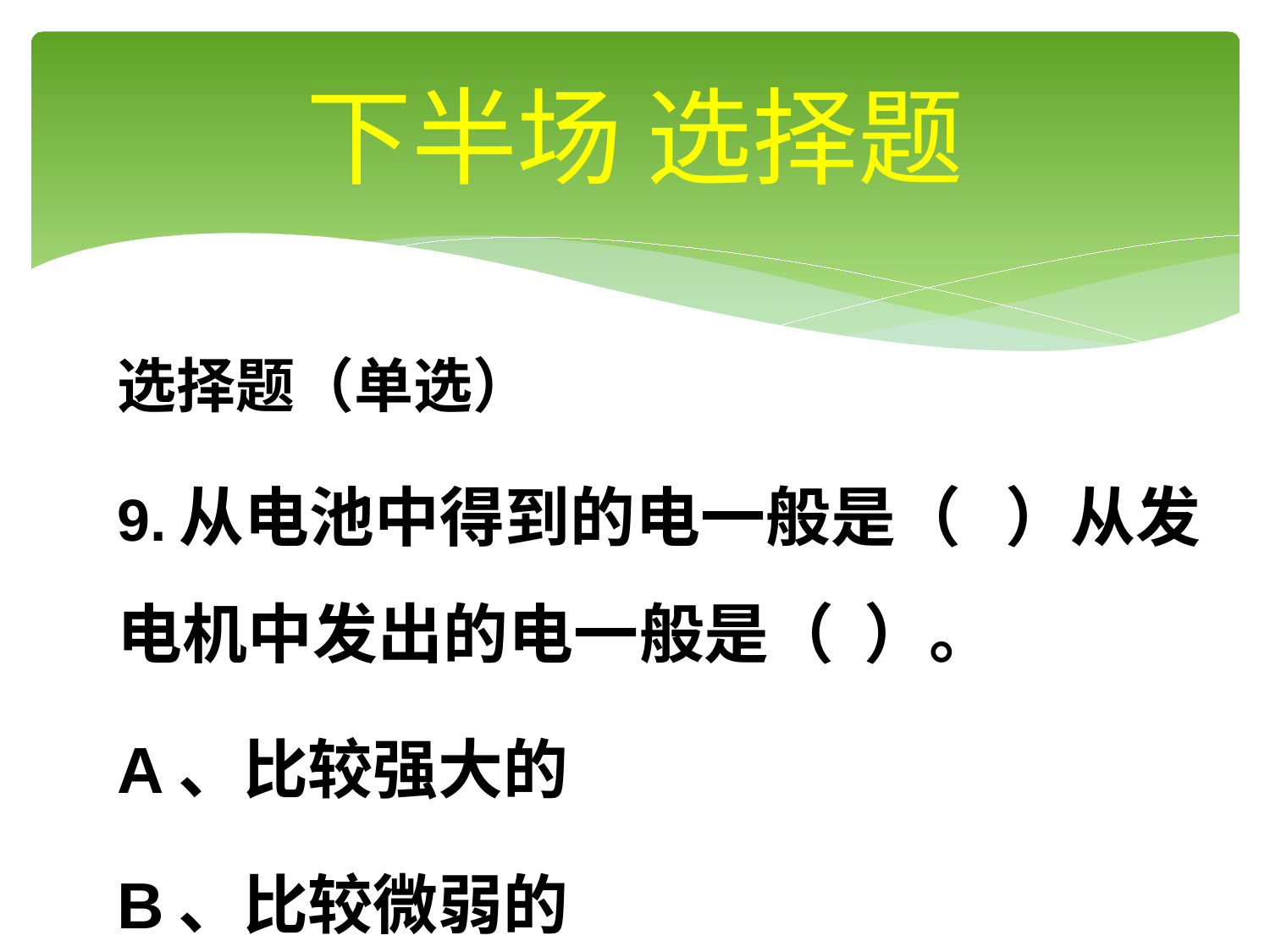

# 下半场 选择题
选择题（单选）
9.从电池中得到的电一般是（   ）从发电机中发出的电一般是（  ）。
A、比较强大的
B、比较微弱的